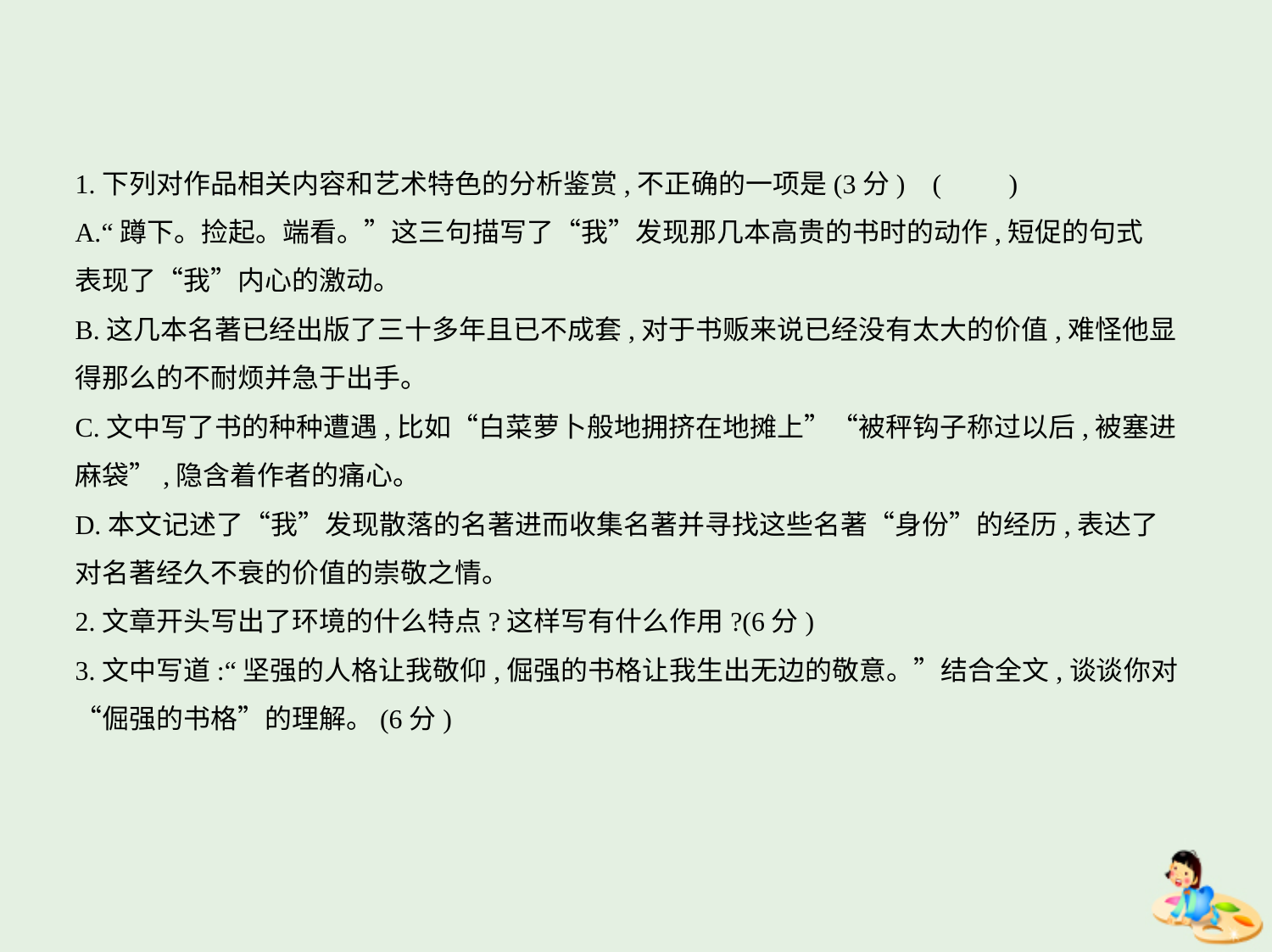

1.下列对作品相关内容和艺术特色的分析鉴赏,不正确的一项是(3分) (　　)
A.“蹲下。捡起。端看。”这三句描写了“我”发现那几本高贵的书时的动作,短促的句式
表现了“我”内心的激动。
B.这几本名著已经出版了三十多年且已不成套,对于书贩来说已经没有太大的价值,难怪他显
得那么的不耐烦并急于出手。
C.文中写了书的种种遭遇,比如“白菜萝卜般地拥挤在地摊上”“被秤钩子称过以后,被塞进
麻袋”,隐含着作者的痛心。
D.本文记述了“我”发现散落的名著进而收集名著并寻找这些名著“身份”的经历,表达了
对名著经久不衰的价值的崇敬之情。
2.文章开头写出了环境的什么特点?这样写有什么作用?(6分)
3.文中写道:“坚强的人格让我敬仰,倔强的书格让我生出无边的敬意。”结合全文,谈谈你对
“倔强的书格”的理解。(6分)